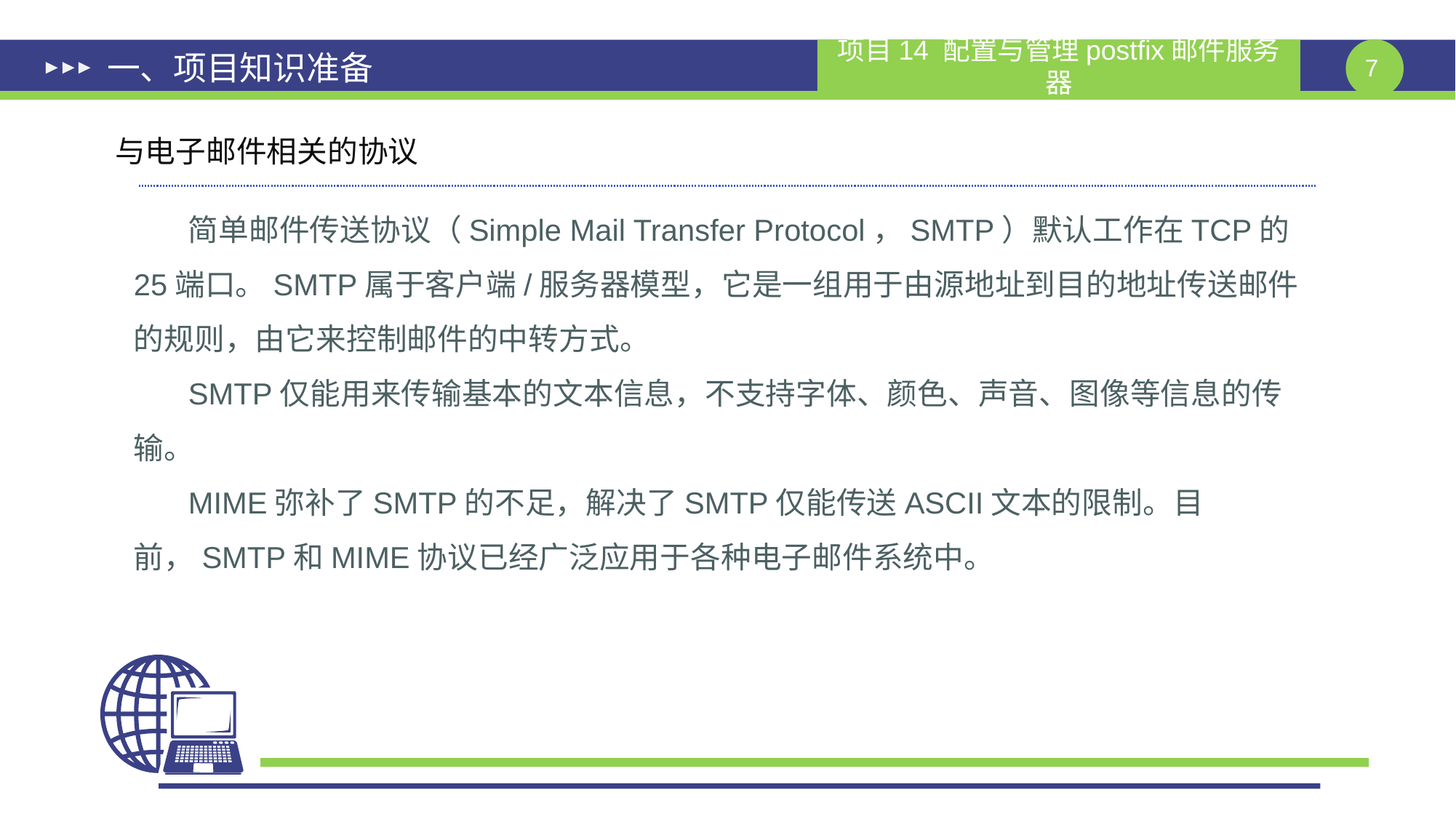

# 一、项目知识准备
与电子邮件相关的协议

简单邮件传送协议（Simple Mail Transfer Protocol，SMTP）默认工作在TCP的25端口。SMTP属于客户端/服务器模型，它是一组用于由源地址到目的地址传送邮件的规则，由它来控制邮件的中转方式。
SMTP仅能用来传输基本的文本信息，不支持字体、颜色、声音、图像等信息的传输。
MIME弥补了SMTP的不足，解决了SMTP仅能传送ASCII文本的限制。目前，SMTP和MIME协议已经广泛应用于各种电子邮件系统中。